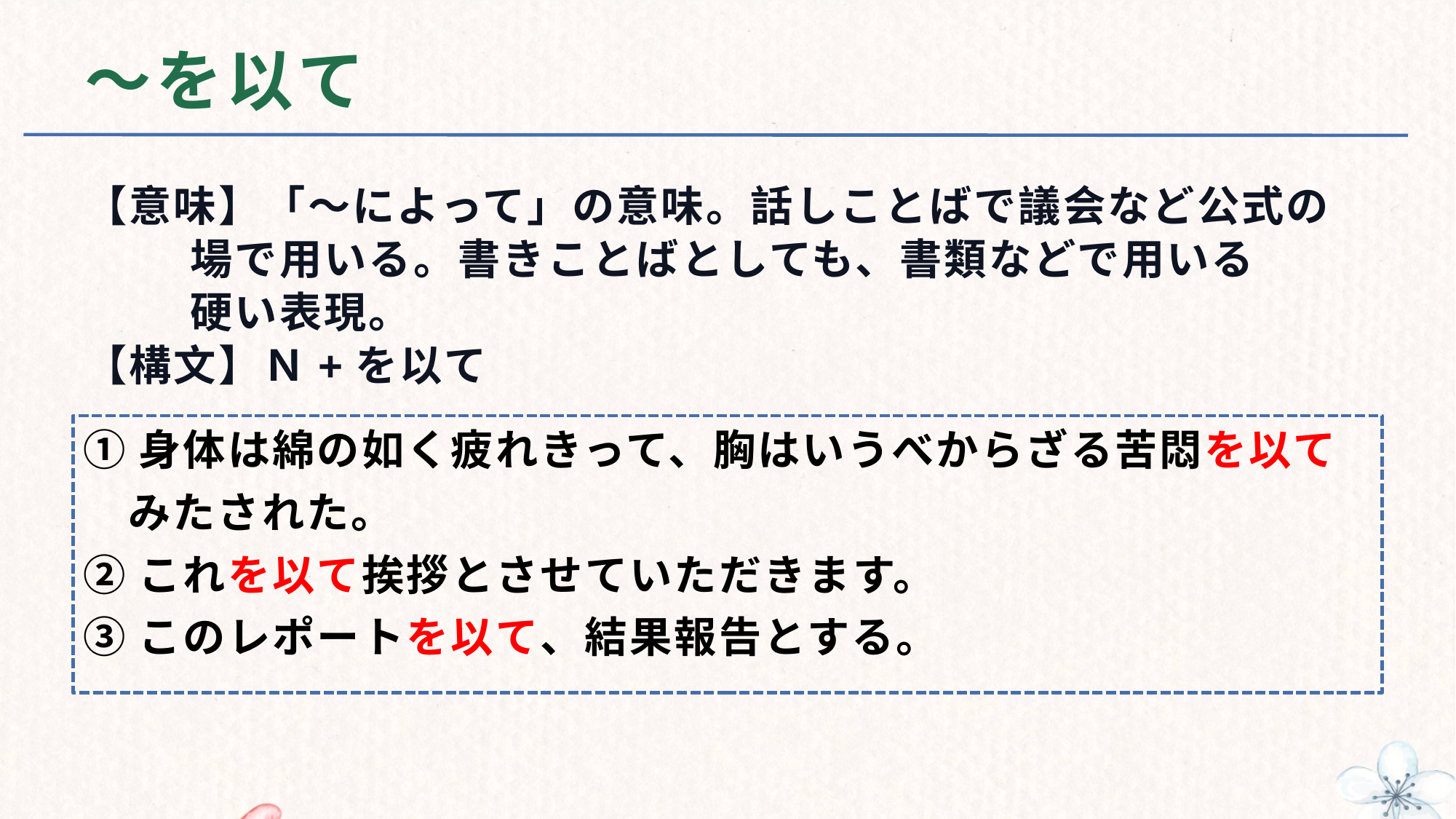

# ～を以て
【意味】「～によって」の意味。話しことばで議会など公式の
        場で用いる。書きことばとしても、書類などで用いる
        硬い表現。
【構文】Ｎ+を以て
①身体は綿の如く疲れきって、胸はいうべからざる苦悶を以て
　みたされた。
②これを以て挨拶とさせていただきます。
③このレポートを以て、結果報告とする。